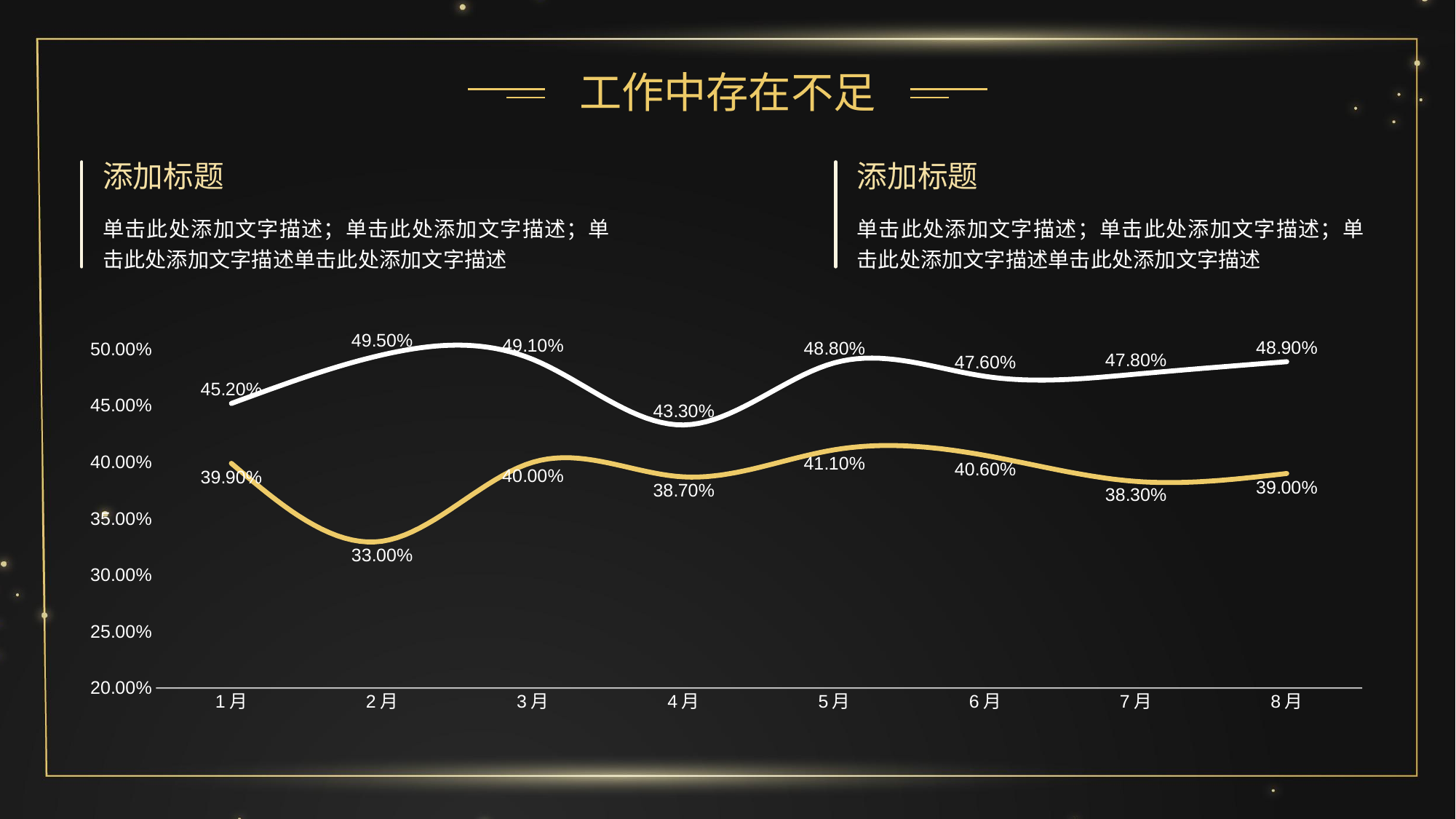

工作中存在不足
添加标题
单击此处添加文字描述；单击此处添加文字描述；单击此处添加文字描述单击此处添加文字描述
添加标题
单击此处添加文字描述；单击此处添加文字描述；单击此处添加文字描述单击此处添加文字描述

### Chart

| Category | 插电混动 | 电动 |
|---|---|---|
| 1月 | 0.452 | 0.399 |
| 2月 | 0.495 | 0.33 |
| 3月 | 0.491 | 0.4 |
| 4月 | 0.433 | 0.387 |
| 5月 | 0.488 | 0.411 |
| 6月 | 0.476 | 0.406 |
| 7月 | 0.478 | 0.383 |
| 8月 | 0.489 | 0.39 |